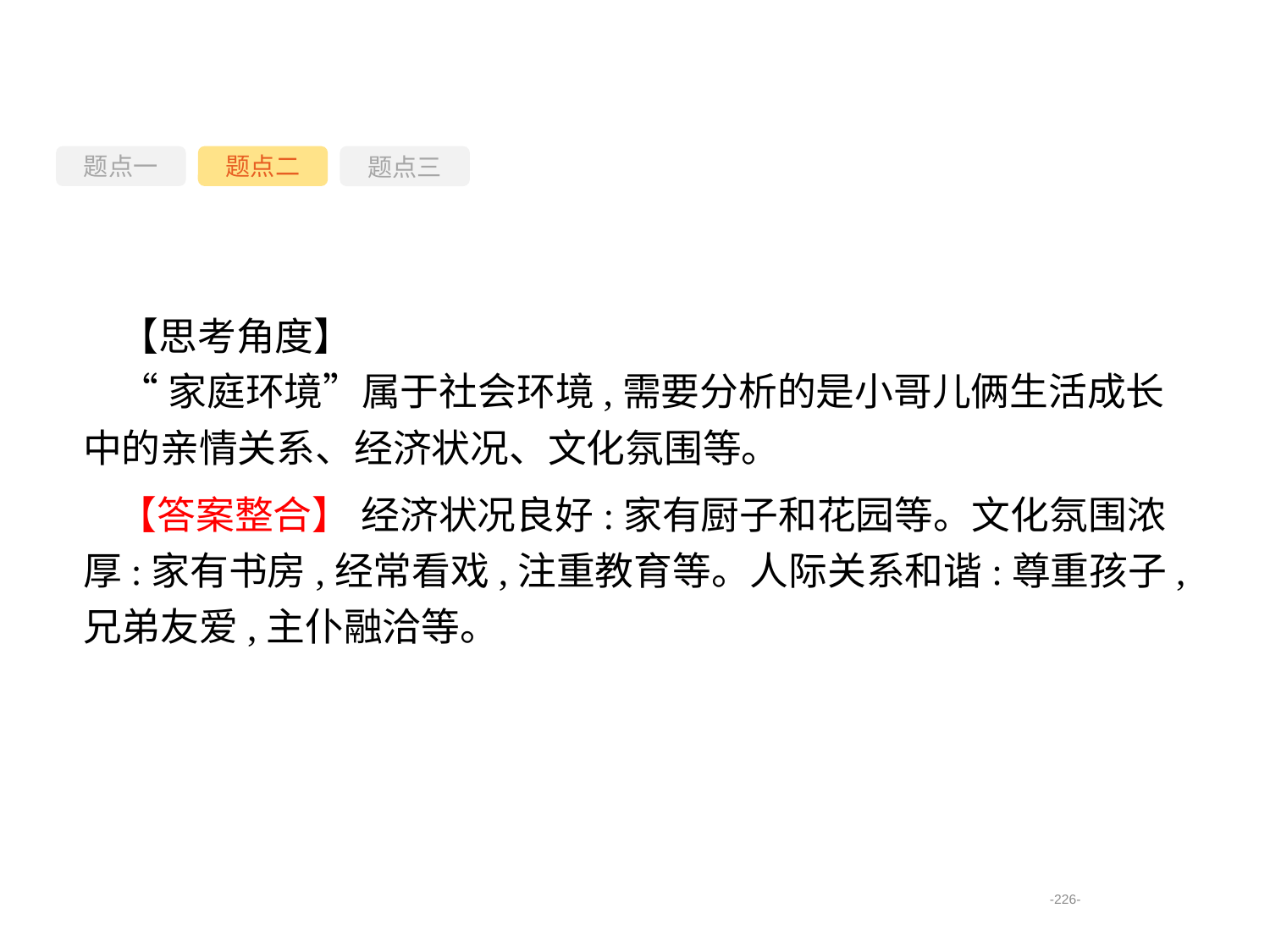

题点一
题点三
题点二
【思考角度】
“家庭环境”属于社会环境,需要分析的是小哥儿俩生活成长中的亲情关系、经济状况、文化氛围等。
【答案整合】 经济状况良好:家有厨子和花园等。文化氛围浓厚:家有书房,经常看戏,注重教育等。人际关系和谐:尊重孩子,兄弟友爱,主仆融洽等。
-226-